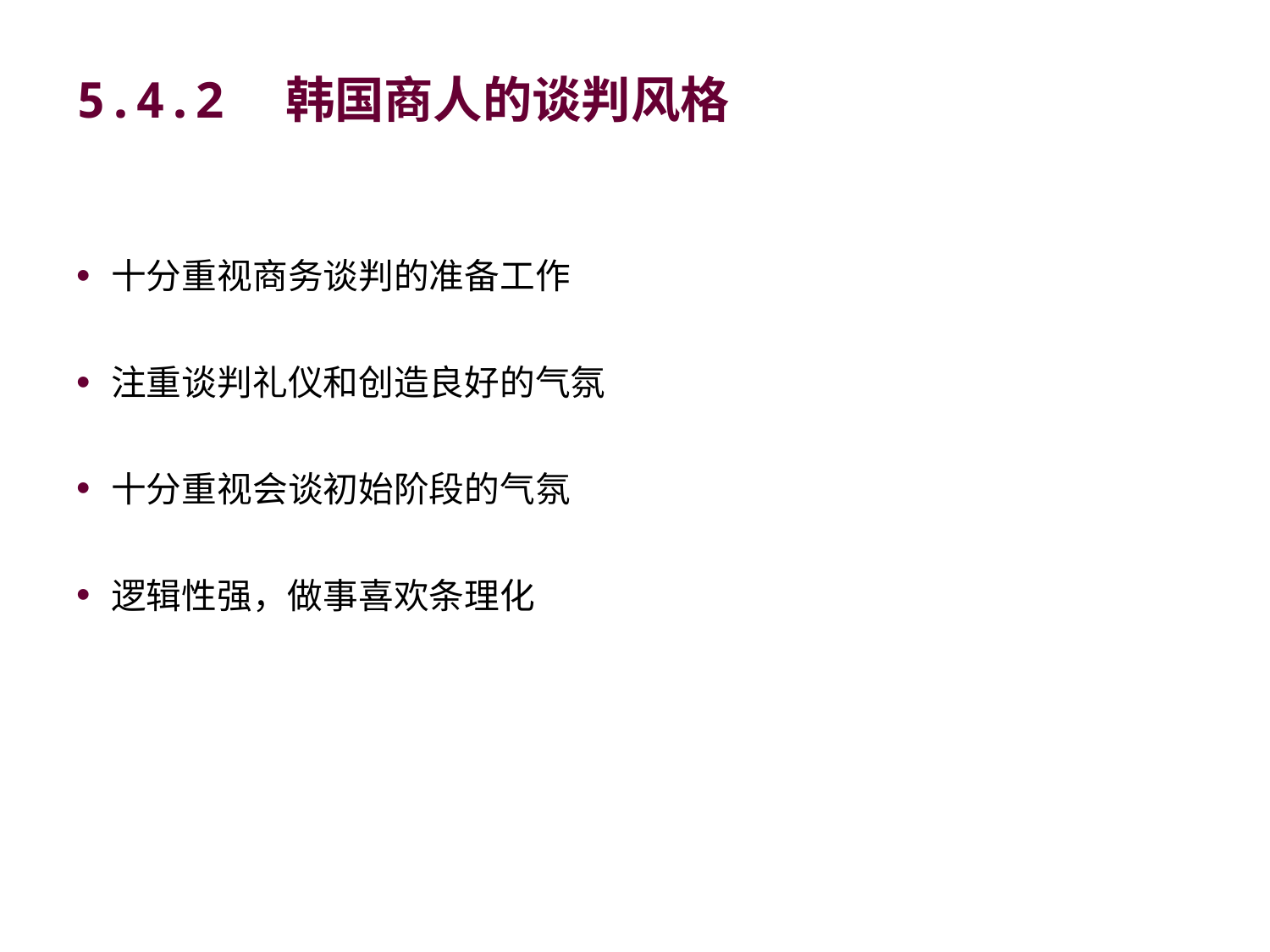

# 5.4.2　韩国商人的谈判风格
十分重视商务谈判的准备工作
注重谈判礼仪和创造良好的气氛
十分重视会谈初始阶段的气氛
逻辑性强，做事喜欢条理化